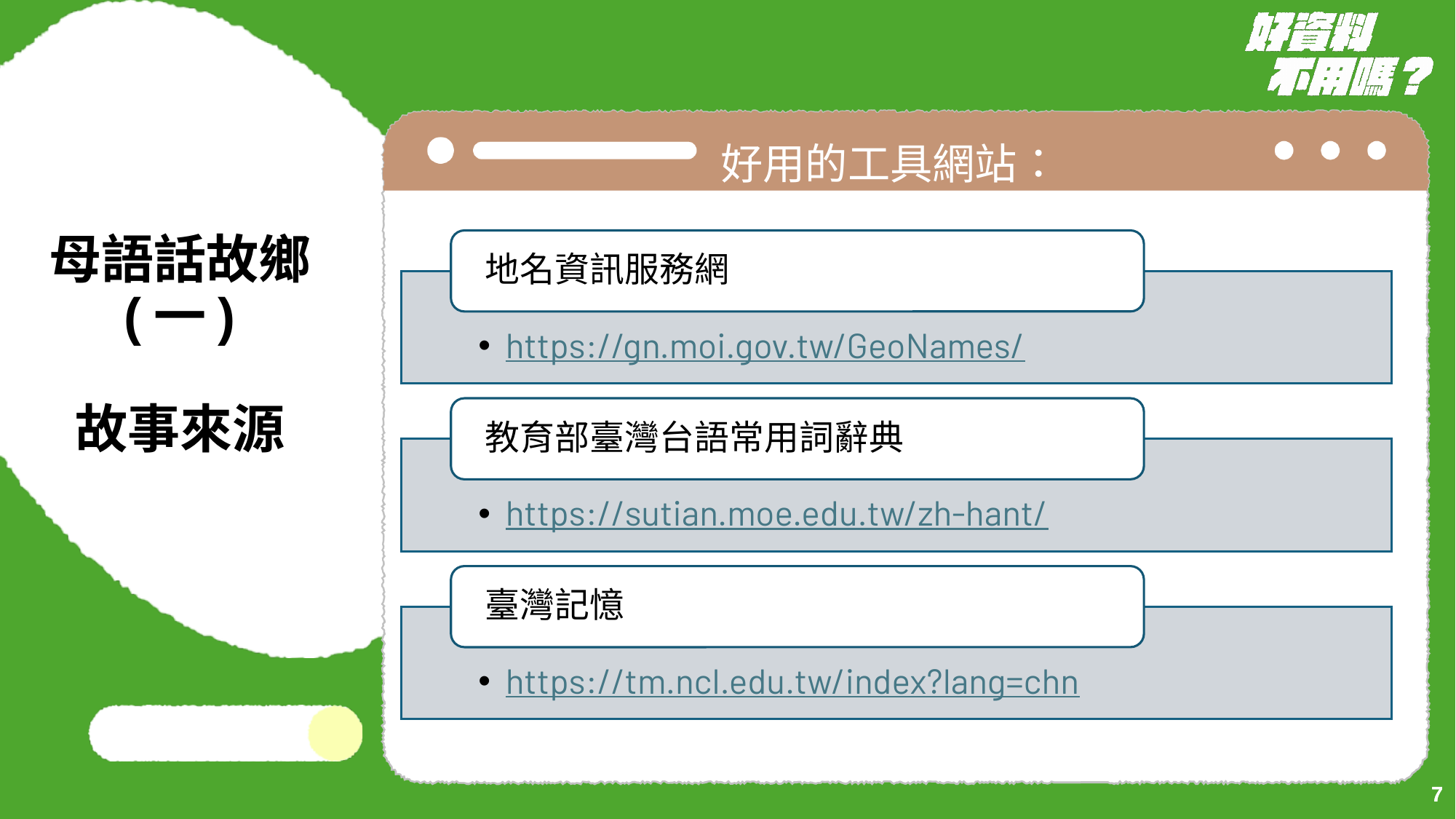

好用的工具網站：
母語話故鄉
(一)

故事來源
https://gn.moi.gov.tw/GeoNames/
地名資訊服務網
https://sutian.moe.edu.tw/zh-hant/
教育部臺灣台語常用詞辭典
https://tm.ncl.edu.tw/index?lang=chn
臺灣記憶